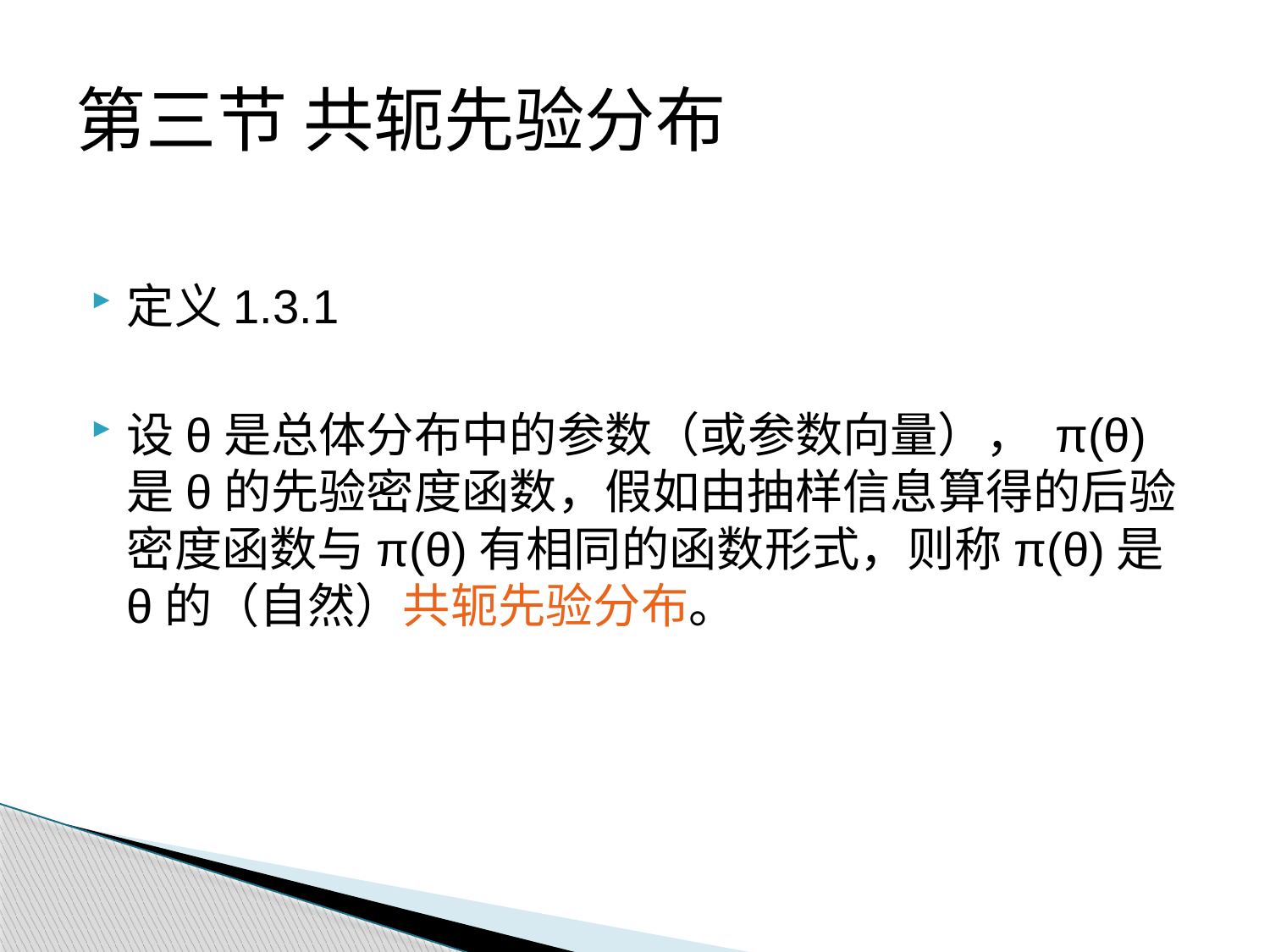

# 第三节 共轭先验分布

定义1.3.1

设θ是总体分布中的参数（或参数向量）， π(θ)是θ的先验密度函数，假如由抽样信息算得的后验密度函数与π(θ)有相同的函数形式，则称π(θ)是θ的（自然）共轭先验分布。